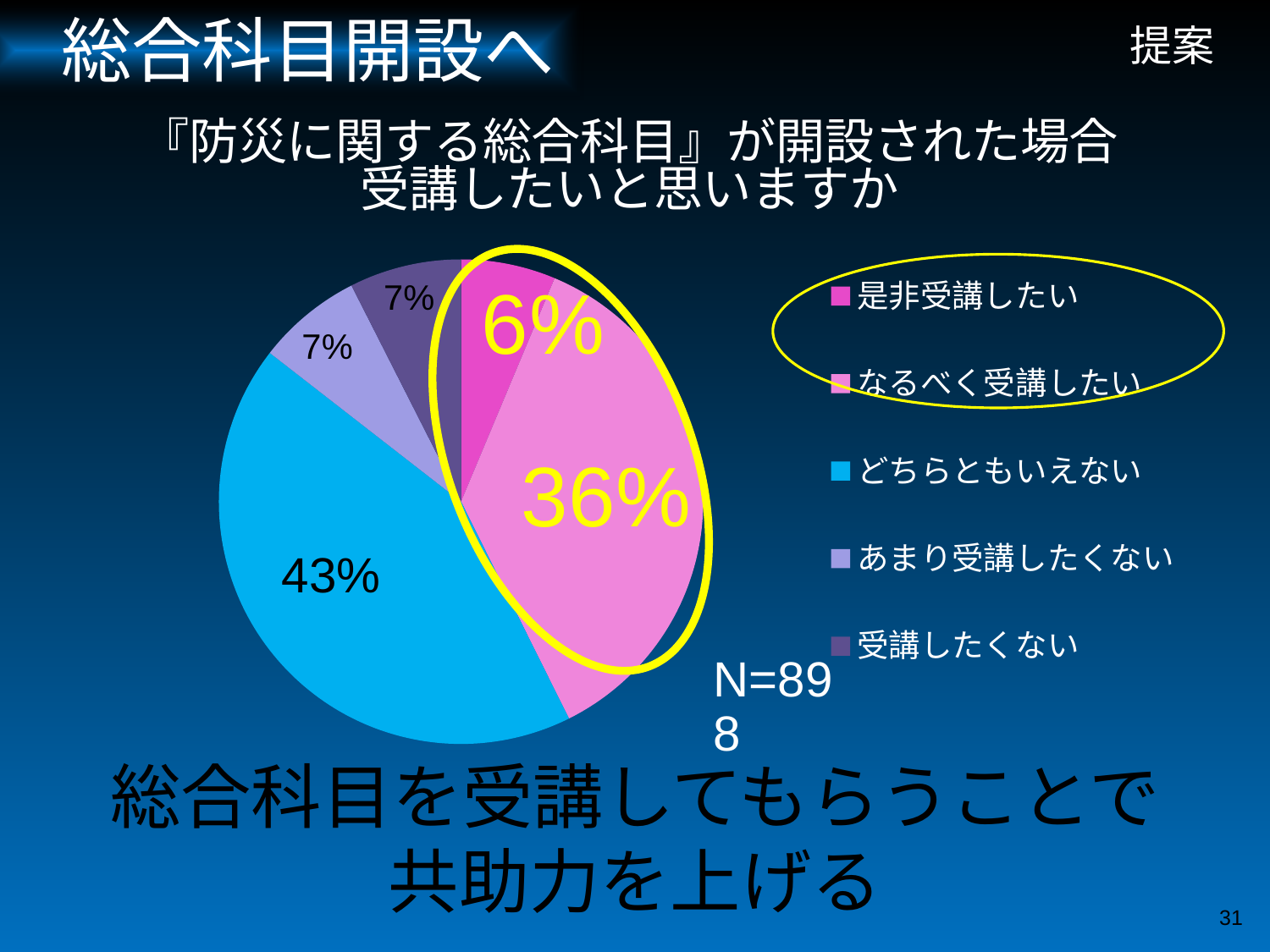

総合科目開設へ
# 提案

### Chart

| Category |  |
|---|---|
| 是非受講したい | 55.0 |
| なるべく受講したい | 316.0 |
| どちらともいえない | 373.0 |
| あまり受講したくない | 61.0 |
| 受講したくない | 65.0 |
総合科目を受講してもらうことで
共助力を上げる
31